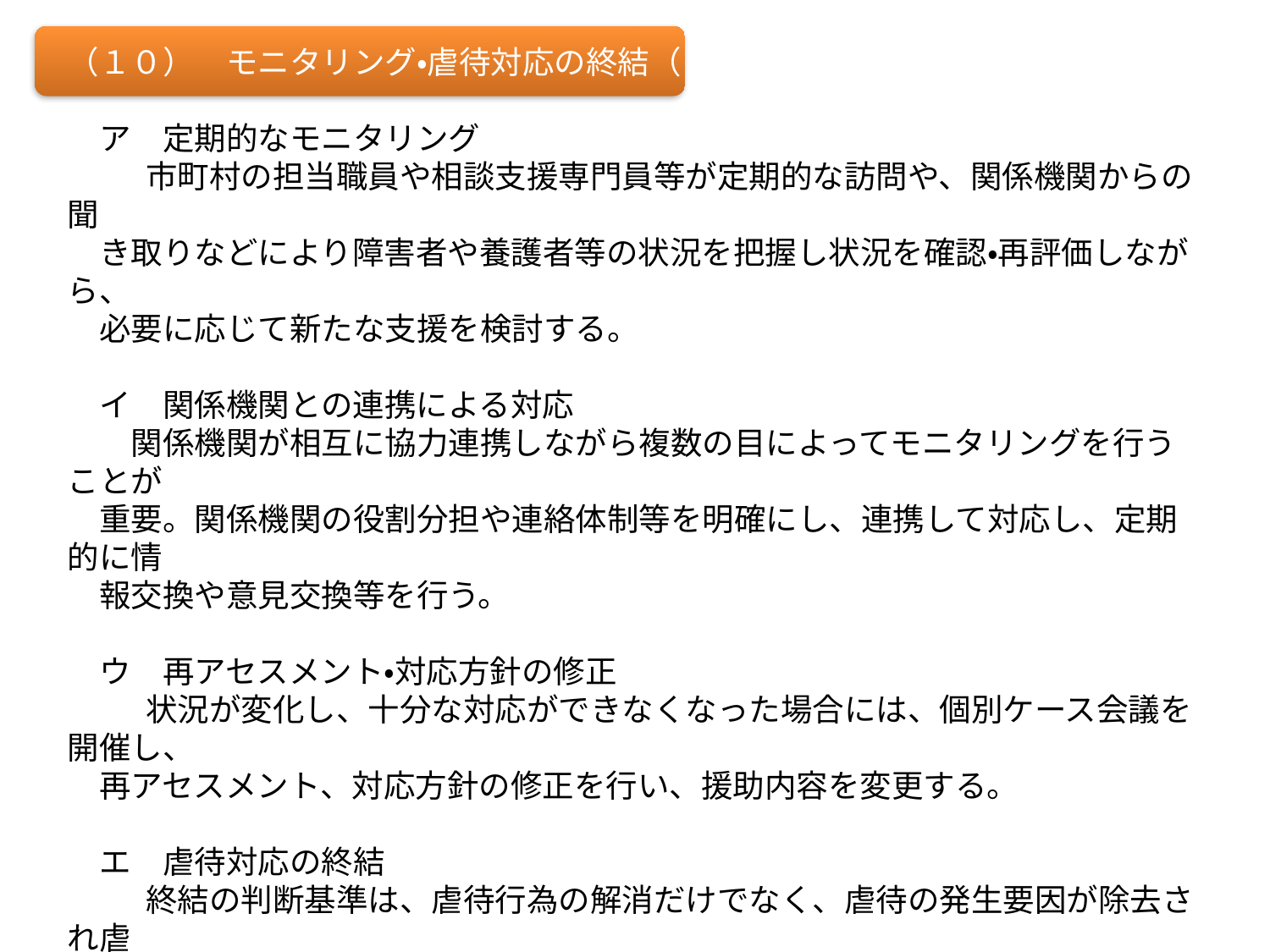

（１０）　モニタリング・虐待対応の終結（P.67）

　ア　定期的なモニタリング
 　　市町村の担当職員や相談支援専門員等が定期的な訪問や、関係機関からの聞
　き取りなどにより障害者や養護者等の状況を把握し状況を確認・再評価しながら、
　必要に応じて新たな支援を検討する。

　イ　関係機関との連携による対応
　　関係機関が相互に協力連携しながら複数の目によってモニタリングを行うことが
　重要。関係機関の役割分担や連絡体制等を明確にし、連携して対応し、定期的に情
　報交換や意見交換等を行う。

　ウ　再アセスメント・対応方針の修正
 　　状況が変化し、十分な対応ができなくなった場合には、個別ケース会議を開催し、
　再アセスメント、対応方針の修正を行い、援助内容を変更する。

　エ　虐待対応の終結
 　　終結の判断基準は、虐待行為の解消だけでなく、虐待の発生要因が除去され虐
　待行為が発生しないと判断されることが必要。
　　終結したと思われた時点で、組織的に虐待対応の終結を決定。
　　その後の生活支援は、市町村や相談支援事業所に引き継ぐとともに、虐待再発時
　に速やかに把握できるよう、必要な関係機関に情報を提供する。